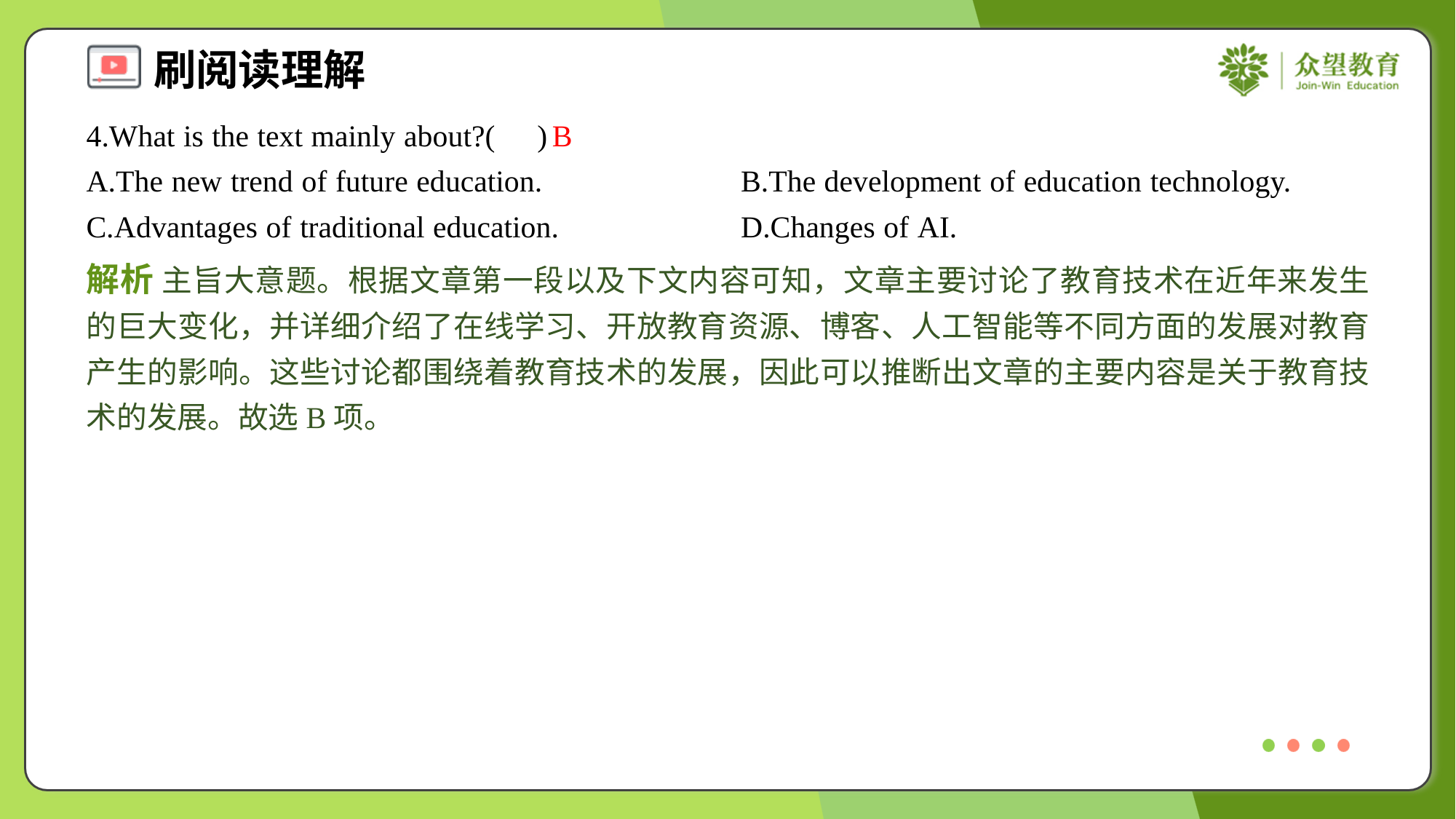

4.What is the text mainly about?(     )
B
A.The new trend of future education.	B.The development of education technology.
C.Advantages of traditional education.	D.Changes of AI.
解析 主旨大意题。根据文章第一段以及下文内容可知，文章主要讨论了教育技术在近年来发生的巨大变化，并详细介绍了在线学习、开放教育资源、博客、人工智能等不同方面的发展对教育产生的影响。这些讨论都围绕着教育技术的发展，因此可以推断出文章的主要内容是关于教育技术的发展。故选B项。